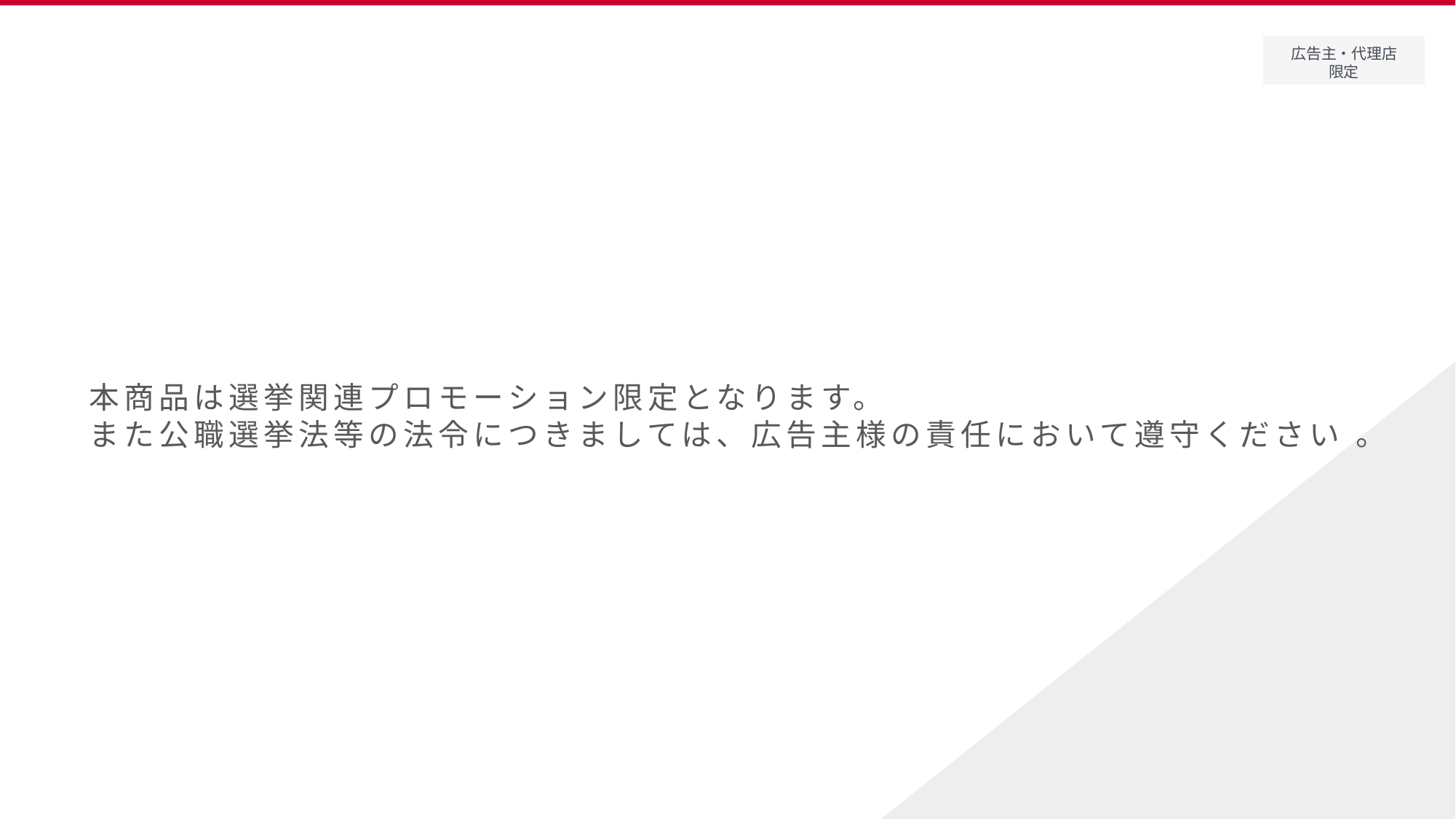

# 本商品は選挙関連プロモーション限定となります。 また公職選挙法等の法令につきましては、広告主様の責任において遵守ください 。